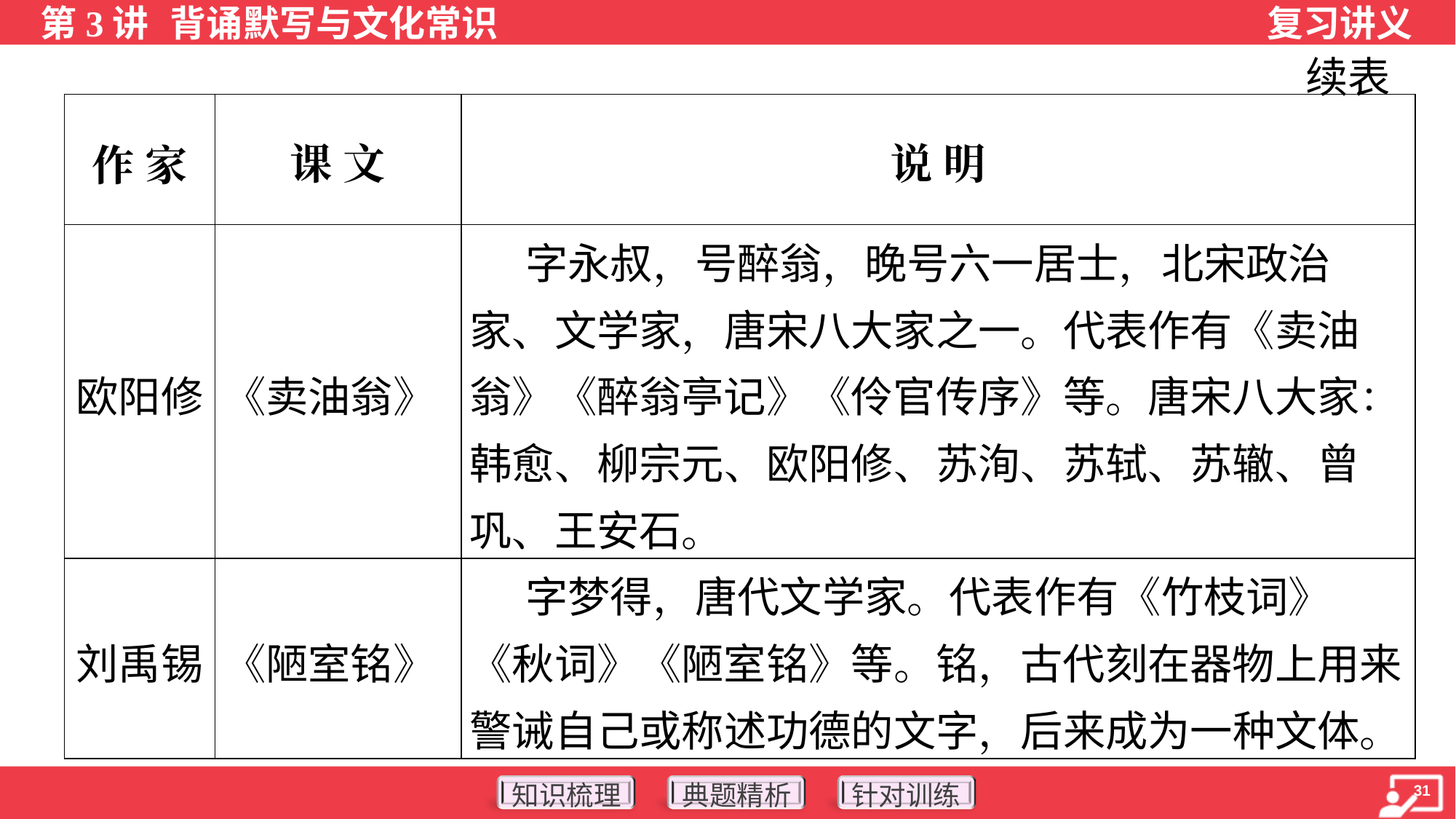

续表
| 作 家 | 课 文 | 说 明 |
| --- | --- | --- |
| 欧阳修 | 《卖油翁》 | 字永叔，号醉翁，晚号六一居士，北宋政治家、文学家，唐宋八大家之一。代表作有《卖油翁》《醉翁亭记》《伶官传序》等。唐宋八大家：韩愈、柳宗元、欧阳修、苏洵、苏轼、苏辙、曾巩、王安石。 |
| 刘禹锡 | 《陋室铭》 | 字梦得，唐代文学家。代表作有《竹枝词》《秋词》《陋室铭》等。铭，古代刻在器物上用来警诫自己或称述功德的文字，后来成为一种文体。 |